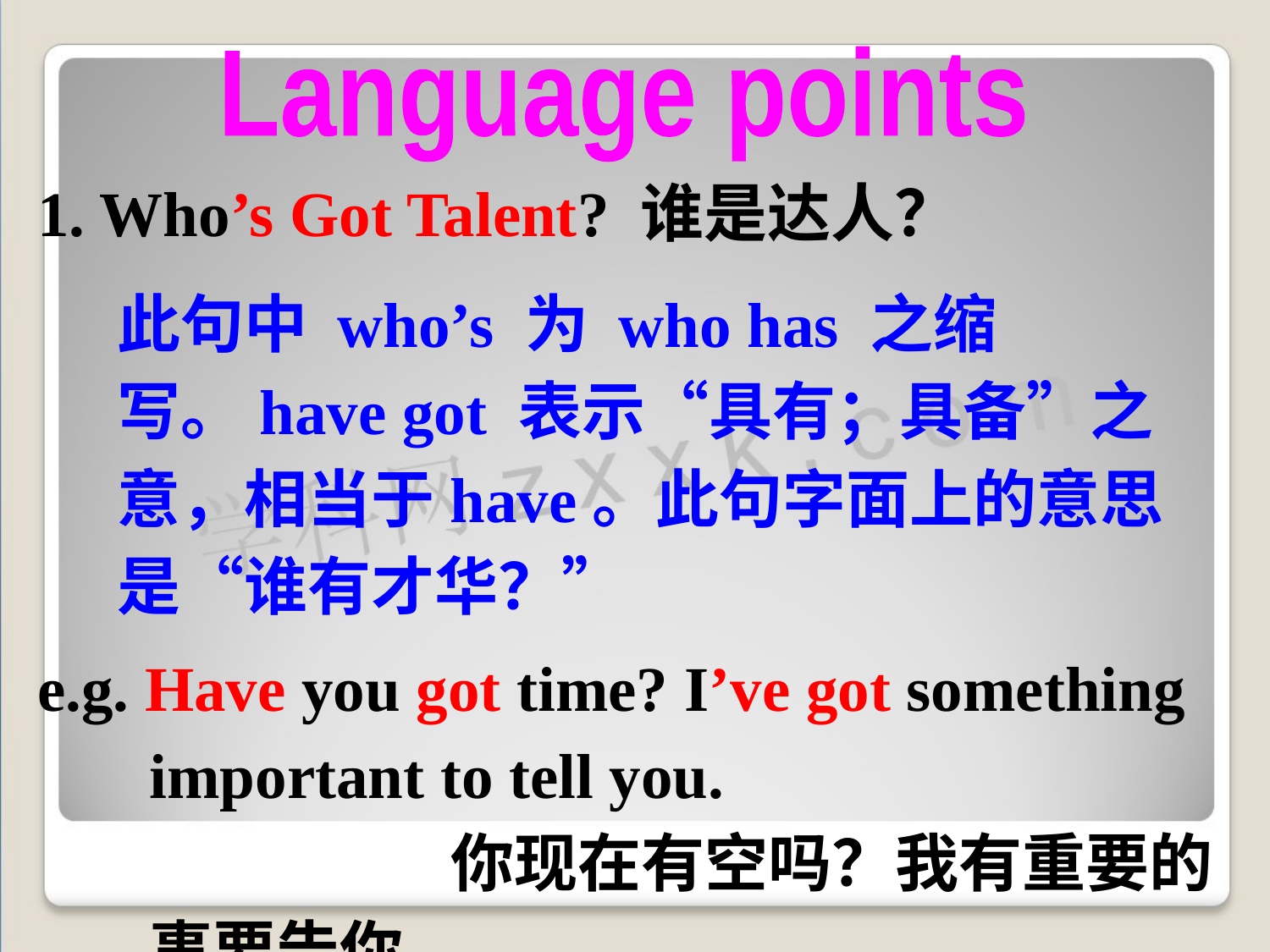

Language points
1. Who’s Got Talent? 谁是达人？
此句中 who’s 为 who has 之缩写。have got 表示“具有；具备”之意，相当于have。此句字面上的意思是“谁有才华？”
e.g. Have you got time? I’ve got something important to tell you.                                                   你现在有空吗？我有重要的事要告你。